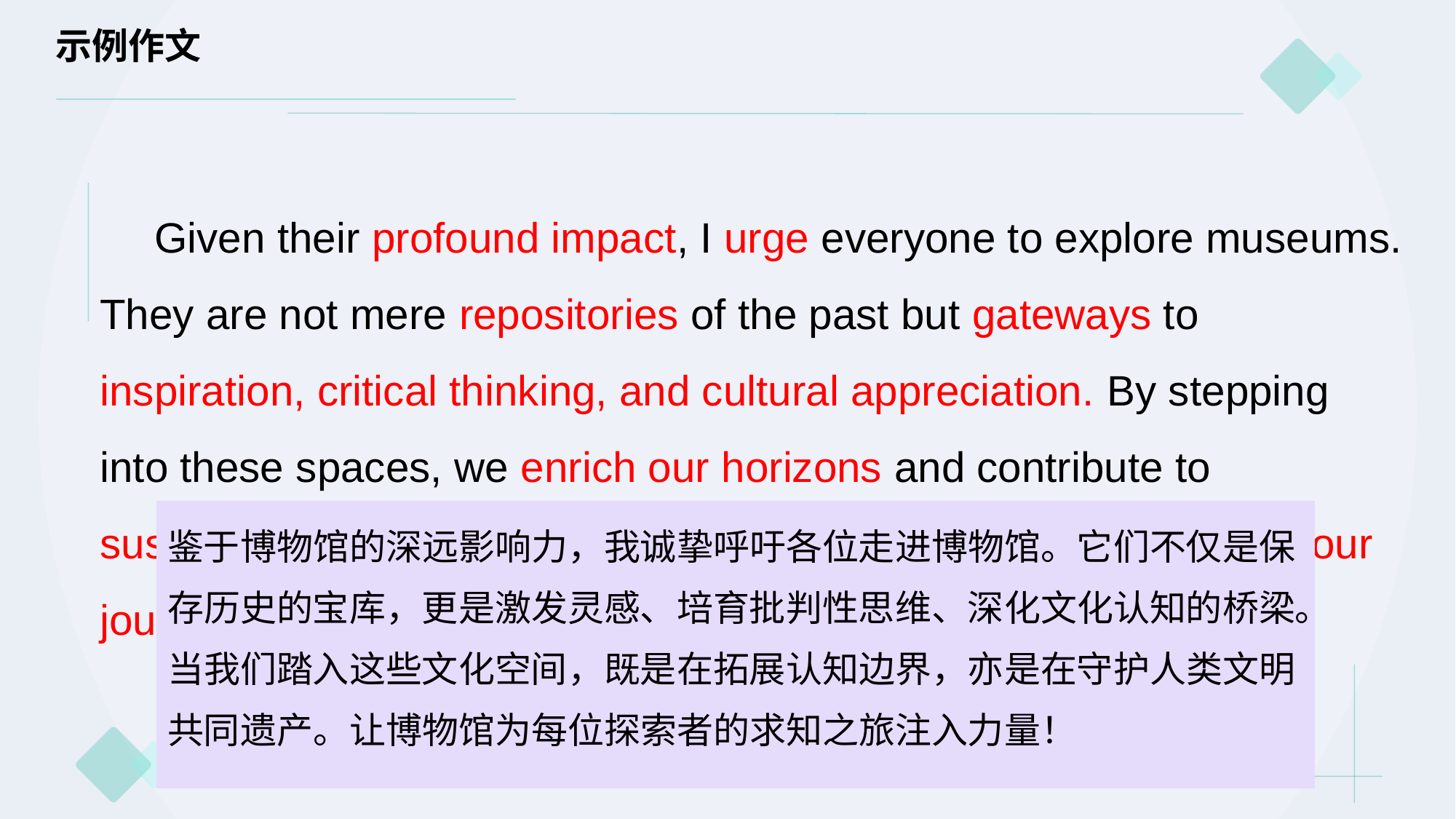

# 示例作文

Given their profound impact, I urge everyone to explore museums. They are not mere repositories of the past but gateways to inspiration, critical thinking, and cultural appreciation. By stepping into these spaces, we enrich our horizons and contribute to sustaining humanity’s shared heritage. Let museums empower your journey of discovery!
鉴于博物馆的深远影响力，我诚挚呼吁各位走进博物馆。它们不仅是保存历史的宝库，更是激发灵感、培育批判性思维、深化文化认知的桥梁。当我们踏入这些文化空间，既是在拓展认知边界，亦是在守护人类文明共同遗产。让博物馆为每位探索者的求知之旅注入力量！